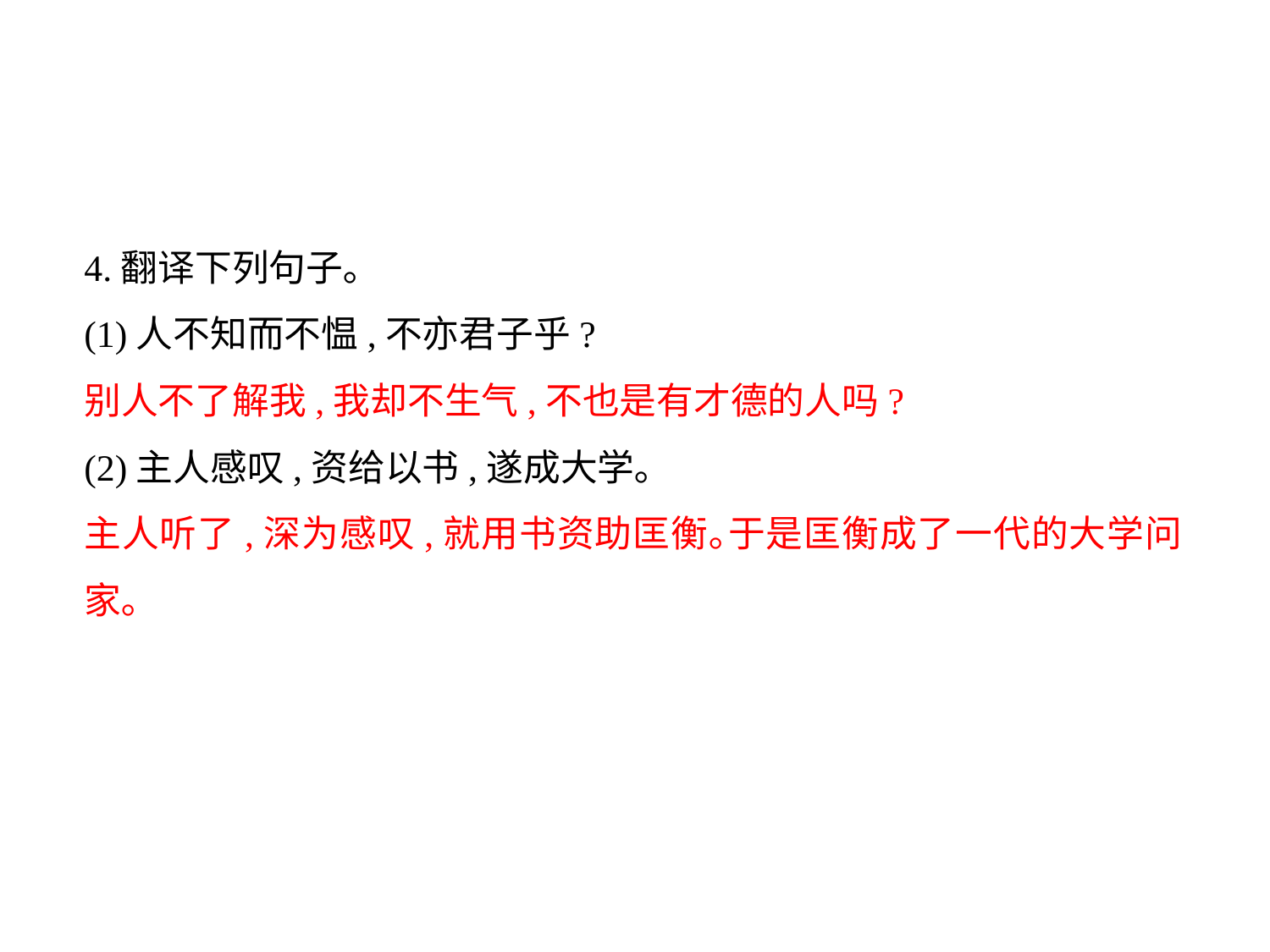

4.翻译下列句子｡
(1)人不知而不愠,不亦君子乎?
别人不了解我,我却不生气,不也是有才德的人吗?
(2)主人感叹,资给以书,遂成大学｡
主人听了,深为感叹,就用书资助匡衡｡于是匡衡成了一代的大学问家｡